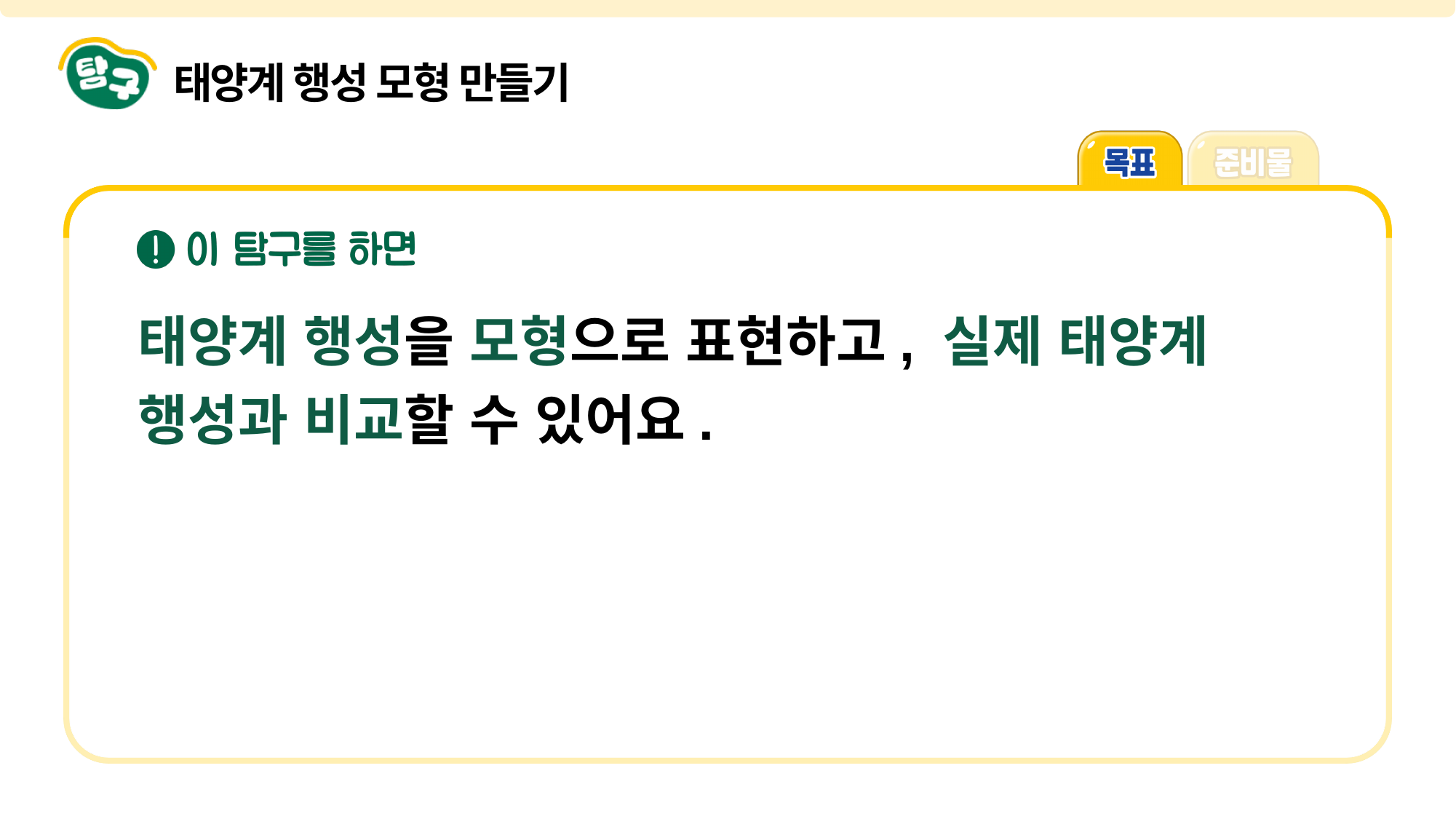

태양계 행성 모형 만들기
태양계 행성을 모형으로 표현하고, 실제 태양계 행성과 비교할 수 있어요.